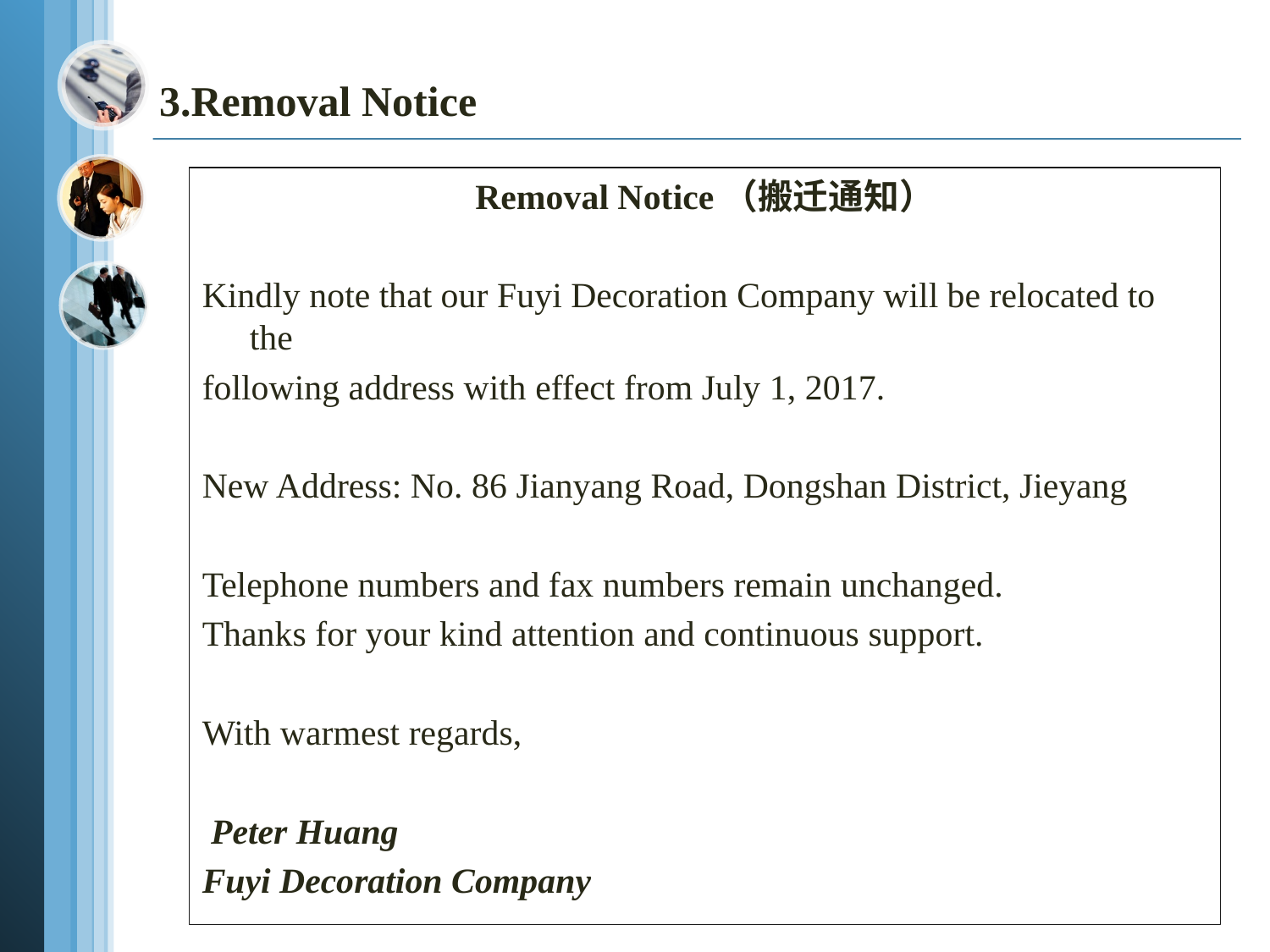

# 3.Removal Notice
Removal Notice（搬迁通知）

Kindly note that our Fuyi Decoration Company will be relocated to the
following address with effect from July 1, 2017.

New Address: No. 86 Jianyang Road, Dongshan District, Jieyang

Telephone numbers and fax numbers remain unchanged.
Thanks for your kind attention and continuous support.

With warmest regards,

 Peter Huang
Fuyi Decoration Company